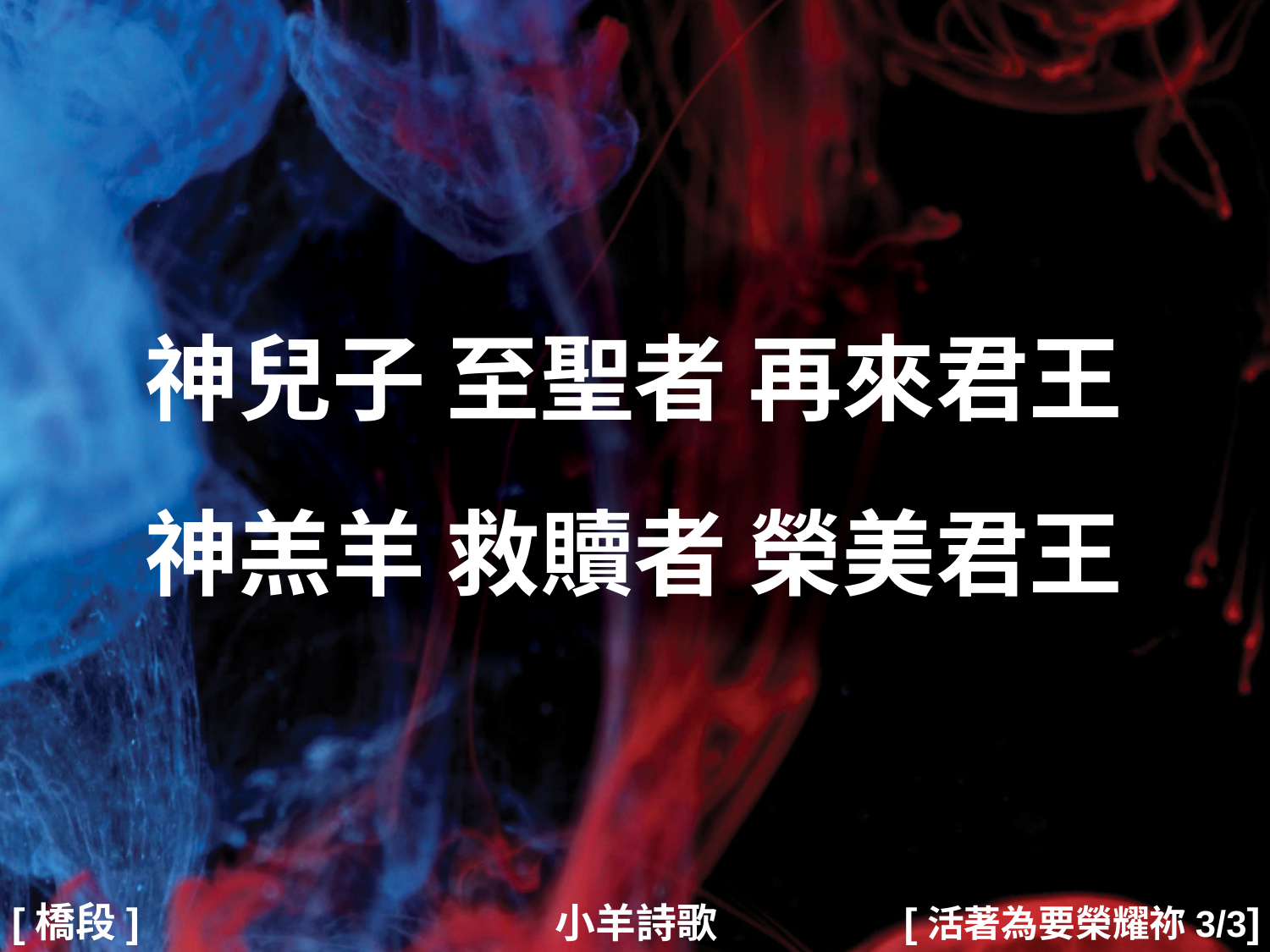

神兒子 至聖者 再來君王

神羔羊 救贖者 榮美君王

#

[活著為要榮耀祢3/3]
[橋段]
小羊詩歌